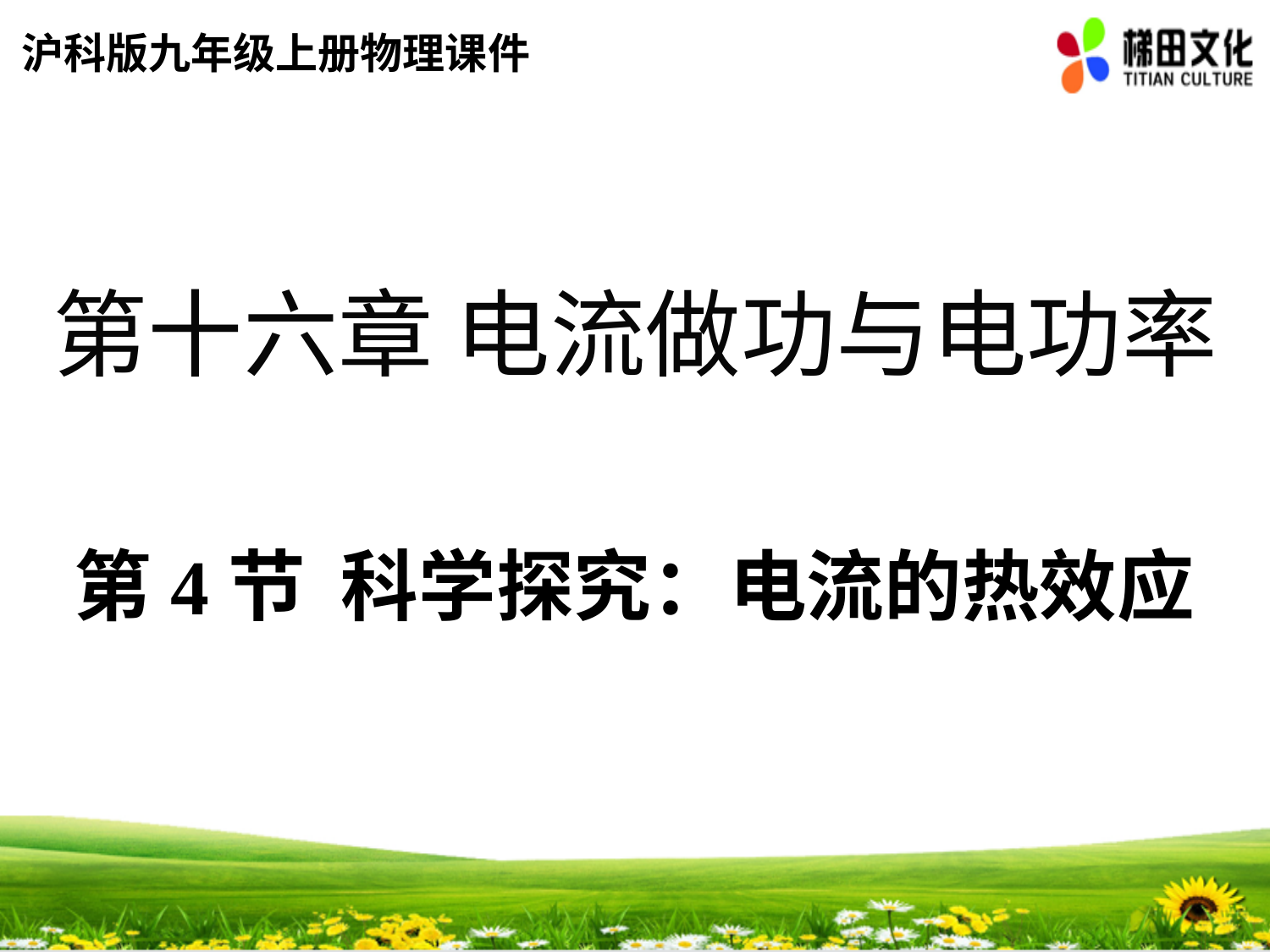

沪科版九年级上册物理课件
第十六章 电流做功与电功率

第4节  科学探究：电流的热效应